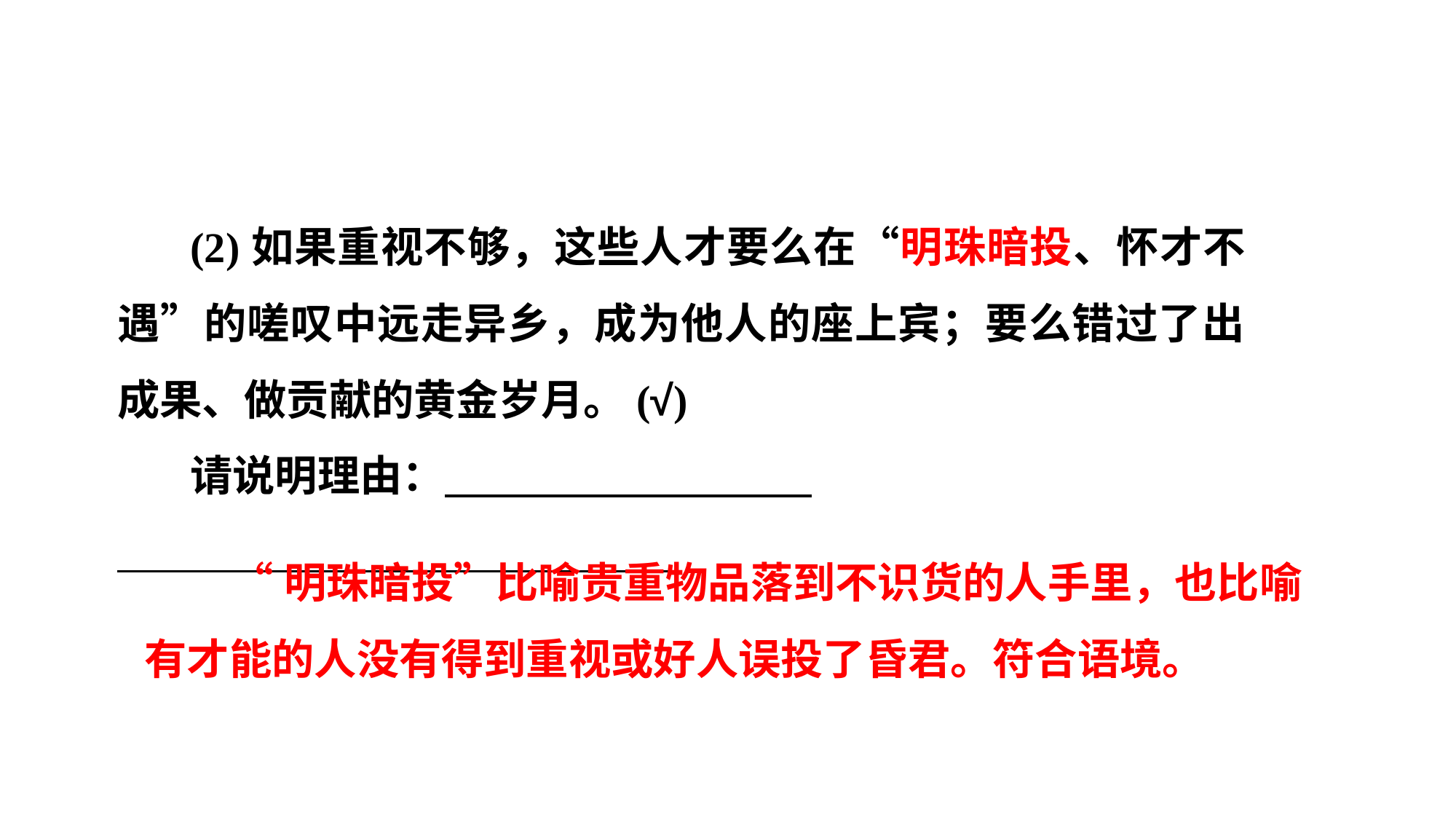

自我研习
(2)如果重视不够，这些人才要么在“明珠暗投、怀才不遇”的嗟叹中远走异乡，成为他人的座上宾；要么错过了出成果、做贡献的黄金岁月。(√)
请说明理由：

         “明珠暗投”比喻贵重物品落到不识货的人手里，也比喻有才能的人没有得到重视或好人误投了昏君。符合语境。